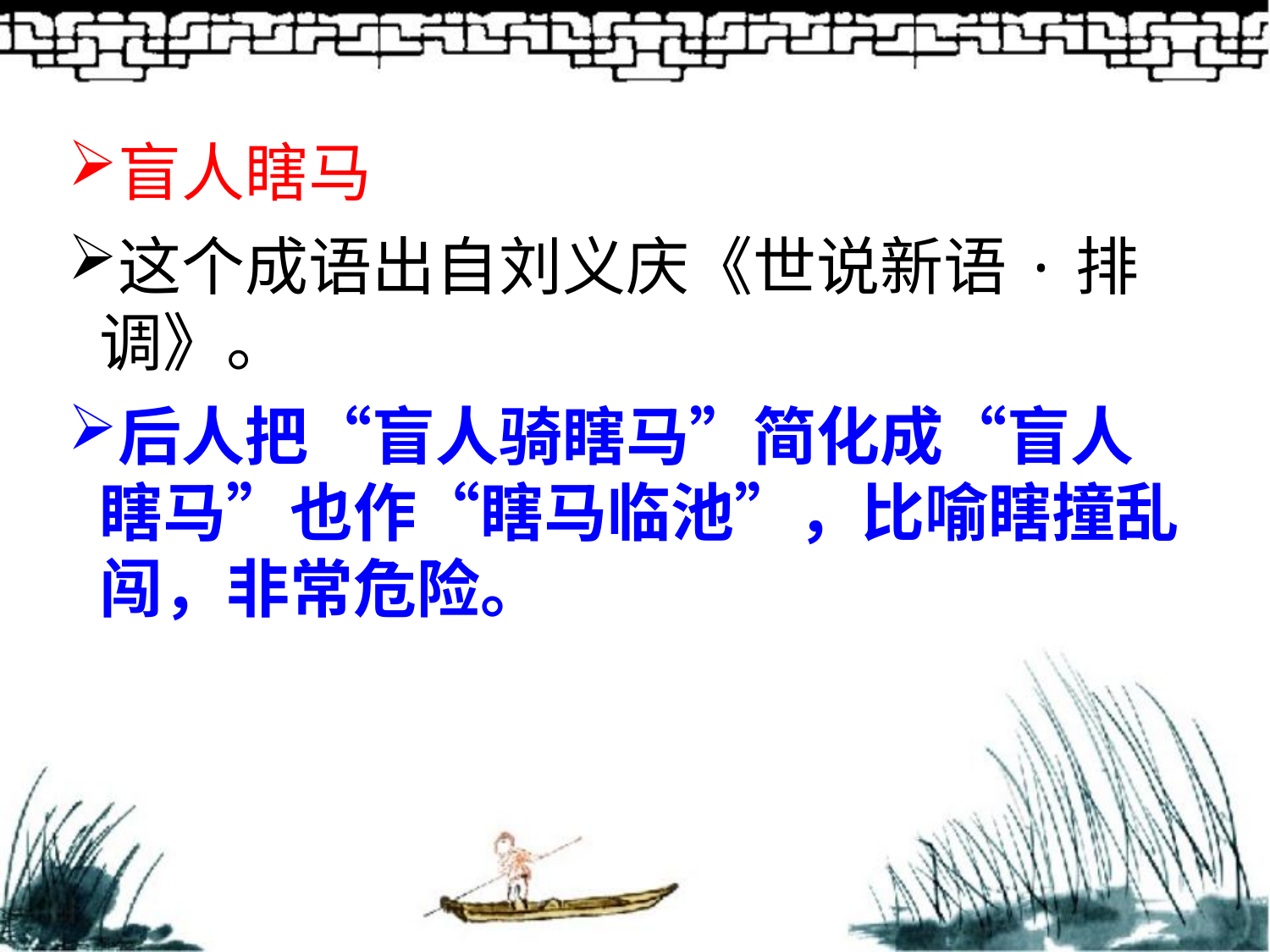

盲人瞎马
这个成语出自刘义庆《世说新语·排调》。
后人把“盲人骑瞎马”简化成“盲人瞎马”也作“瞎马临池”，比喻瞎撞乱闯，非常危险。